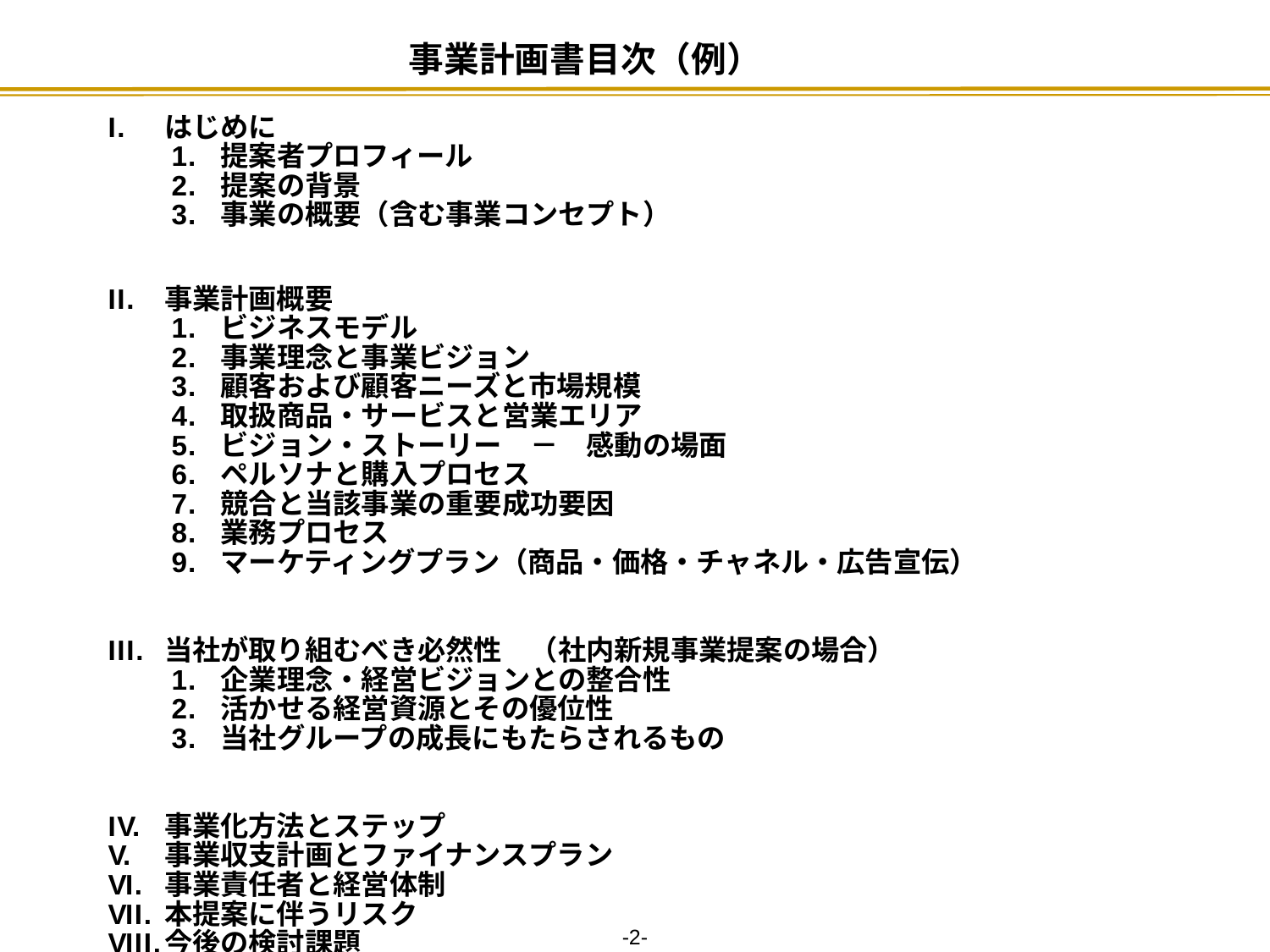

# 事業計画書目次（例）
はじめに
提案者プロフィール
提案の背景
事業の概要（含む事業コンセプト）

事業計画概要
ビジネスモデル
事業理念と事業ビジョン
顧客および顧客ニーズと市場規模
取扱商品・サービスと営業エリア
ビジョン・ストーリー　－　感動の場面
ペルソナと購入プロセス
競合と当該事業の重要成功要因
業務プロセス
マーケティングプラン（商品・価格・チャネル・広告宣伝）

当社が取り組むべき必然性　（社内新規事業提案の場合）
企業理念・経営ビジョンとの整合性
活かせる経営資源とその優位性
当社グループの成長にもたらされるもの

事業化方法とステップ
事業収支計画とファイナンスプラン
事業責任者と経営体制
本提案に伴うリスク
今後の検討課題

-2-